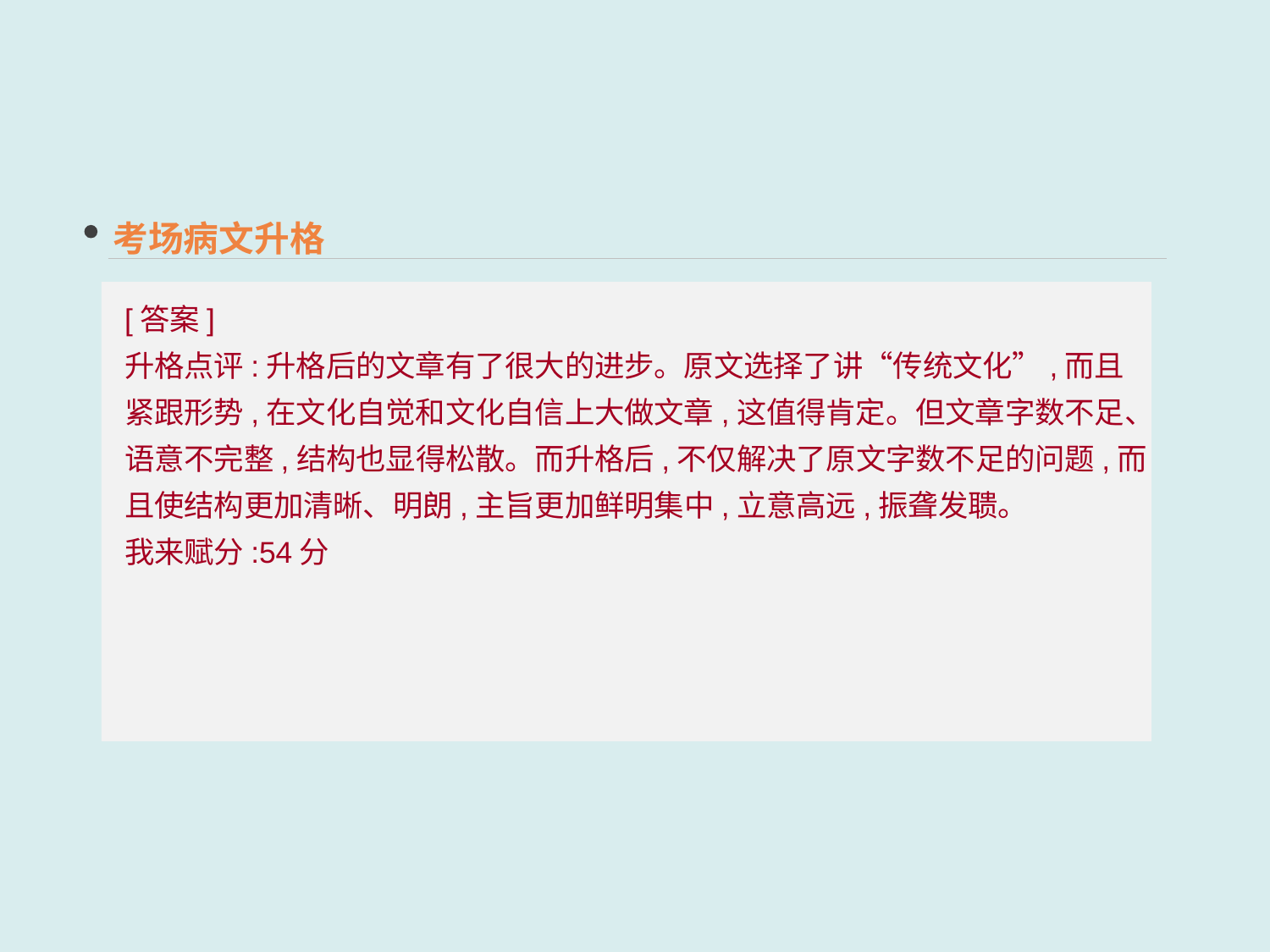

考场病文升格

[答案]
升格点评:升格后的文章有了很大的进步。原文选择了讲“传统文化”,而且紧跟形势,在文化自觉和文化自信上大做文章,这值得肯定。但文章字数不足、语意不完整,结构也显得松散。而升格后,不仅解决了原文字数不足的问题,而且使结构更加清晰、明朗,主旨更加鲜明集中,立意高远,振聋发聩。
我来赋分:54分